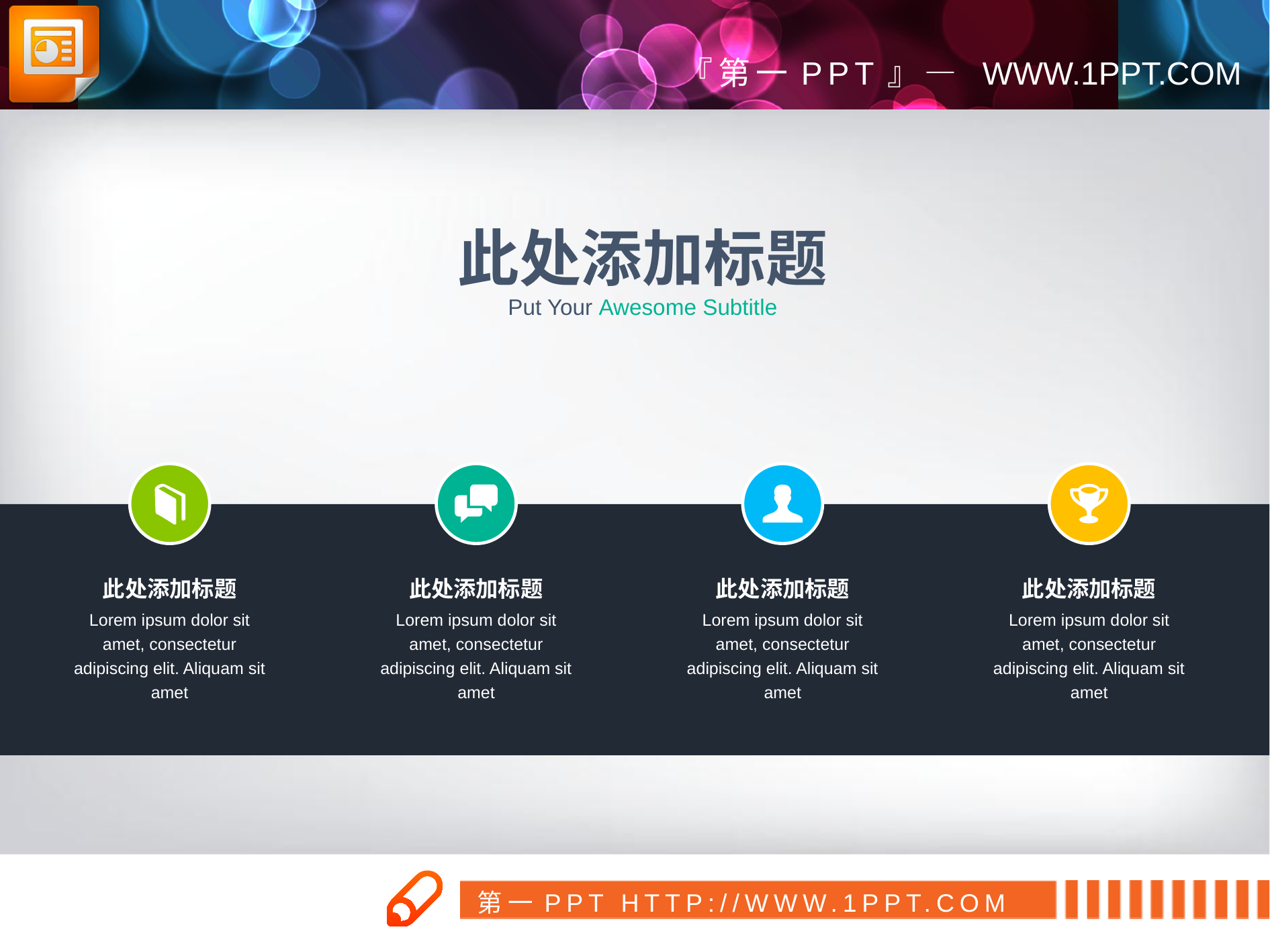

此处添加标题
Put Your Awesome Subtitle

此处添加标题
此处添加标题
此处添加标题
此处添加标题
Lorem ipsum dolor sit amet, consectetur adipiscing elit. Aliquam sit amet
Lorem ipsum dolor sit amet, consectetur adipiscing elit. Aliquam sit amet
Lorem ipsum dolor sit amet, consectetur adipiscing elit. Aliquam sit amet
Lorem ipsum dolor sit amet, consectetur adipiscing elit. Aliquam sit amet